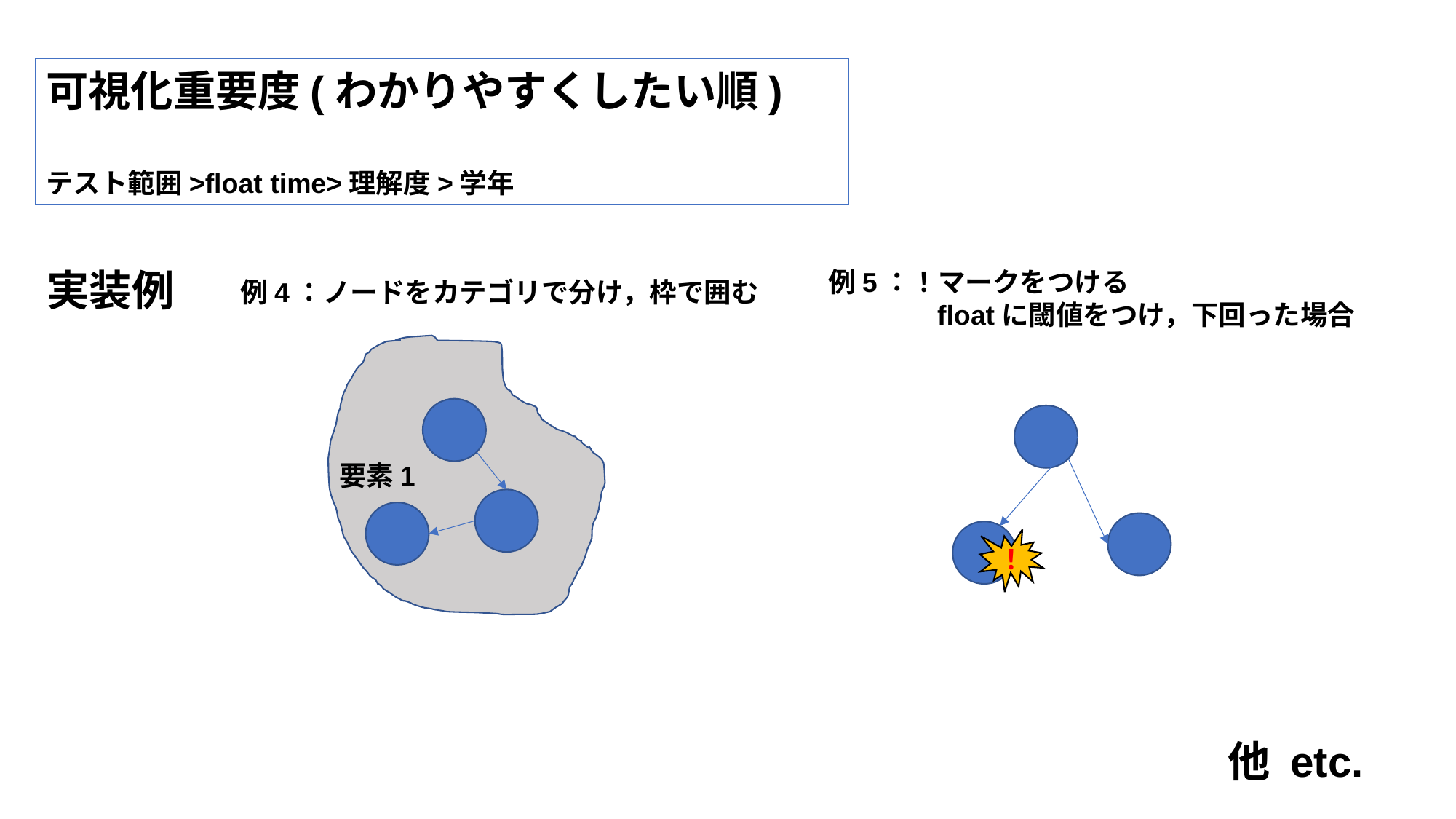

可視化重要度(わかりやすくしたい順)
テスト範囲>float time>理解度>学年
実装例
例5：！マークをつける
	floatに閾値をつけ，下回った場合
例4：ノードをカテゴリで分け，枠で囲む
要素1

！
他 etc.